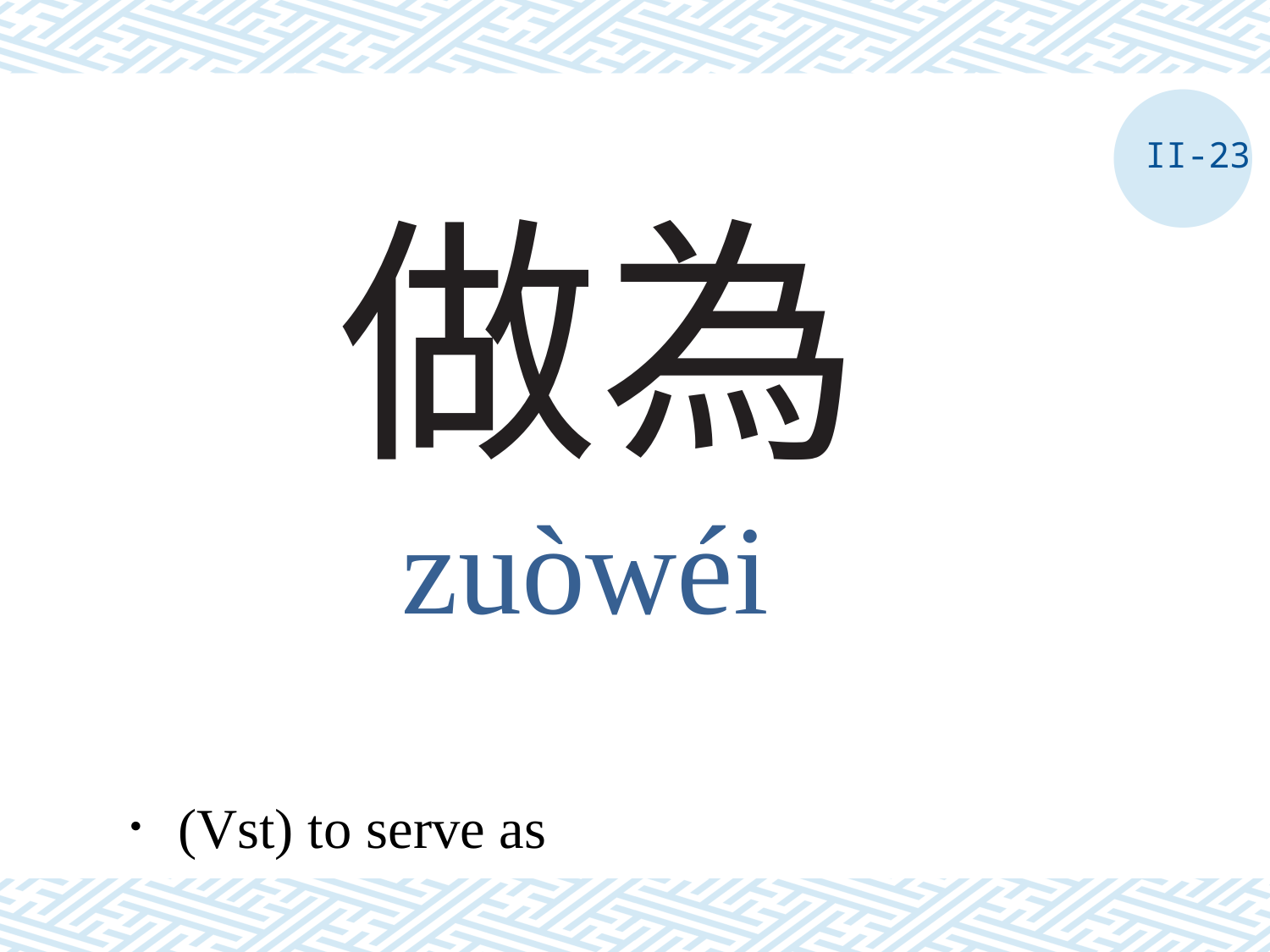

II-23

# 做為
zuòwéi
．(Vst) to serve as